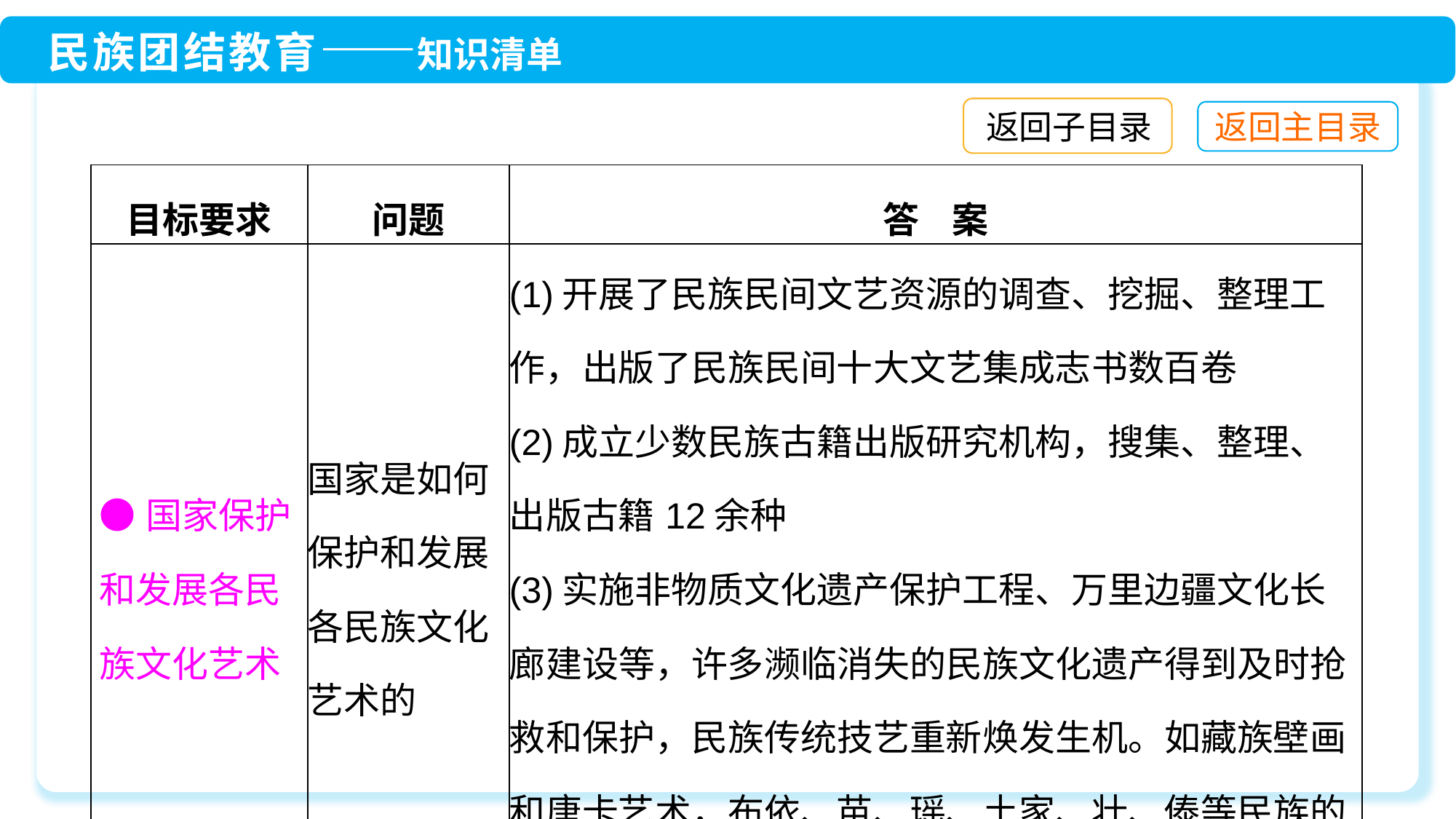

返回子目录
| 目标要求 | 问题 | 答 案 |
| --- | --- | --- |
| ●国家保护和发展各民族文化艺术 | 国家是如何保护和发展各民族文化艺术的 | (1)开展了民族民间文艺资源的调查、挖掘、整理工作，出版了民族民间十大文艺集成志书数百卷 (2)成立少数民族古籍出版研究机构，搜集、整理、出版古籍12余种 (3)实施非物质文化遗产保护工程、万里边疆文化长廊建设等，许多濒临消失的民族文化遗产得到及时抢救和保护，民族传统技艺重新焕发生机。如藏族壁画和唐卡艺术，布依、苗、瑶、土家、壮、傣等民族的蜡染和织锦，都得到了很大发展 |